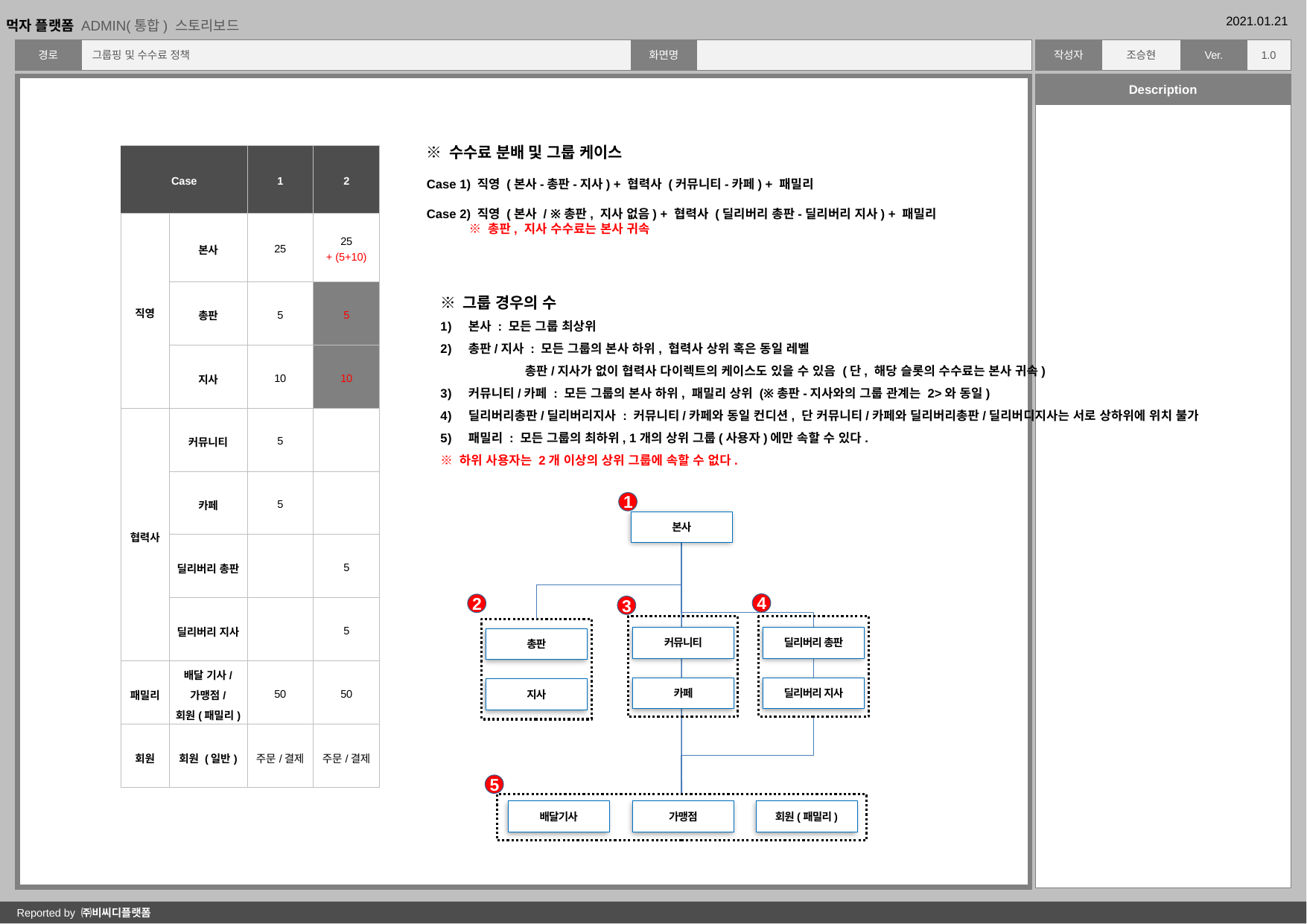

그룹핑 및 수수료 정책

※ 수수료 분배 및 그룹 케이스

Case 1) 직영 (본사-총판-지사) + 협력사 (커뮤니티-카페) + 패밀리

Case 2) 직영 (본사 / ※총판, 지사 없음) + 협력사 (딜리버리 총판-딜리버리 지사) + 패밀리
            ※ 총판, 지사 수수료는 본사 귀속
| Case |  | 1 | 2 |
| --- | --- | --- | --- |
| 직영 | 본사 | 25 | 25 + (5+10) |
|  | 총판 | 5 | 5 |
|  | 지사 | 10 | 10 |
| 협력사 | 커뮤니티 | 5 |  |
|  | 카페 | 5 |  |
|  | 딜리버리 총판 |  | 5 |
|  | 딜리버리 지사 |  | 5 |
| 패밀리 | 배달 기사/ 가맹점/ 회원(패밀리) | 50 | 50 |
| 회원 | 회원 (일반) | 주문/결제 | 주문/결제 |
※ 그룹 경우의 수
본사 : 모든 그룹 최상위
총판/지사 : 모든 그룹의 본사 하위, 협력사 상위 혹은 동일 레벨
                총판/지사가 없이 협력사 다이렉트의 케이스도 있을 수 있음 (단, 해당 슬롯의 수수료는 본사 귀속)
커뮤니티/카페 : 모든 그룹의 본사 하위, 패밀리 상위 (※총판-지사와의 그룹 관계는 2>와 동일)
딜리버리총판/딜리버리지사 : 커뮤니티/카페와 동일 컨디션, 단 커뮤니티/카페와 딜리버리총판/딜리버디지사는 서로 상하위에 위치 불가
패밀리 : 모든 그룹의 최하위, 1개의 상위 그룹(사용자)에만 속할 수 있다.
※ 하위 사용자는 2개 이상의 상위 그룹에 속할 수 없다.
1
본사
4
2
3

커뮤니티
딜리버리 총판
총판
카페
딜리버리 지사
지사
5

배달기사
가맹점
회원(패밀리)